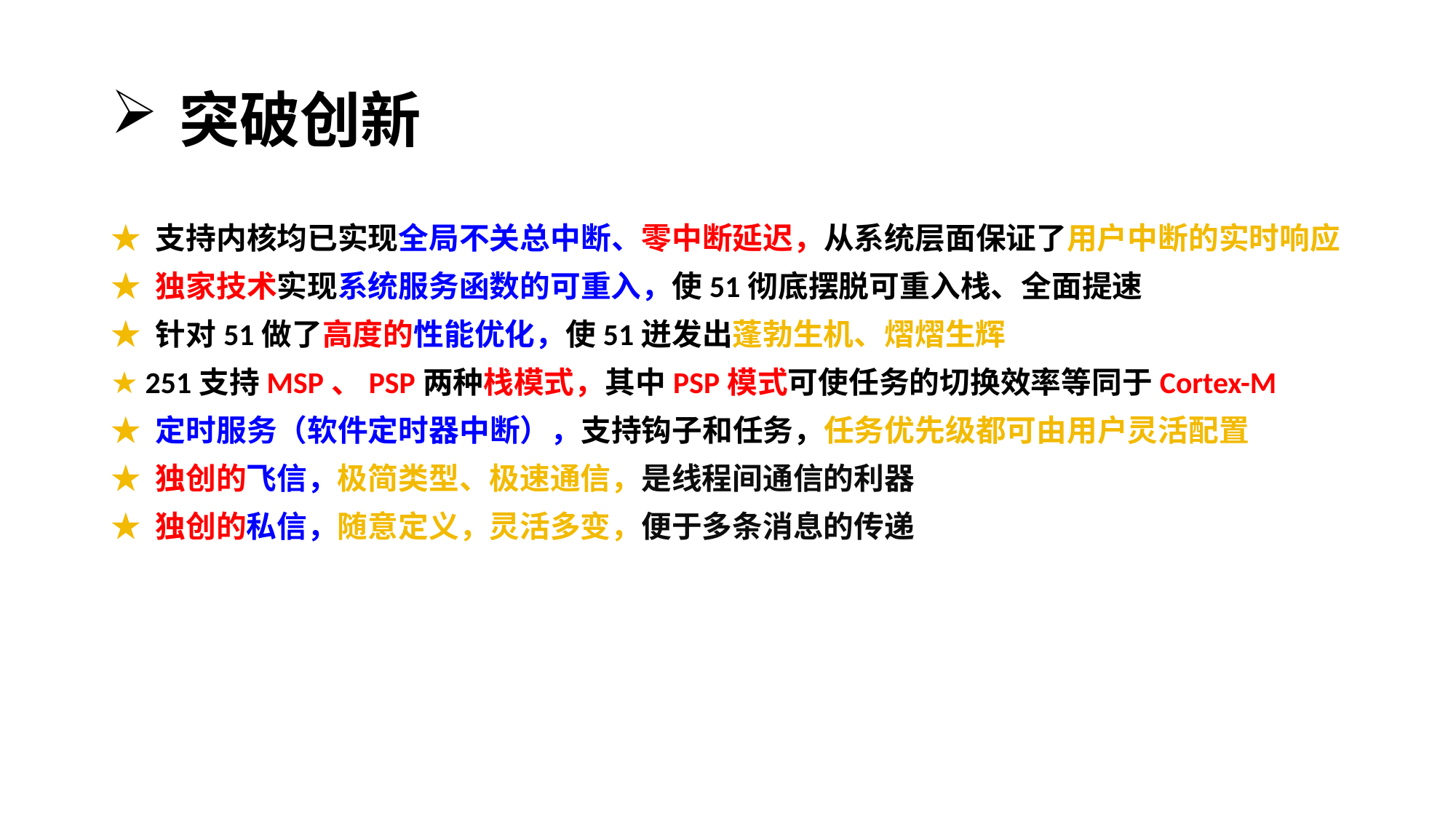

# 突破创新
★ 支持内核均已实现全局不关总中断、零中断延迟，从系统层面保证了用户中断的实时响应
★ 独家技术实现系统服务函数的可重入，使51彻底摆脱可重入栈、全面提速
★ 针对51做了高度的性能优化，使51迸发出蓬勃生机、熠熠生辉
★ 251支持MSP、PSP两种栈模式，其中PSP模式可使任务的切换效率等同于Cortex-M
★ 定时服务（软件定时器中断），支持钩子和任务，任务优先级都可由用户灵活配置
★ 独创的飞信，极简类型、极速通信，是线程间通信的利器
★ 独创的私信，随意定义，灵活多变，便于多条消息的传递